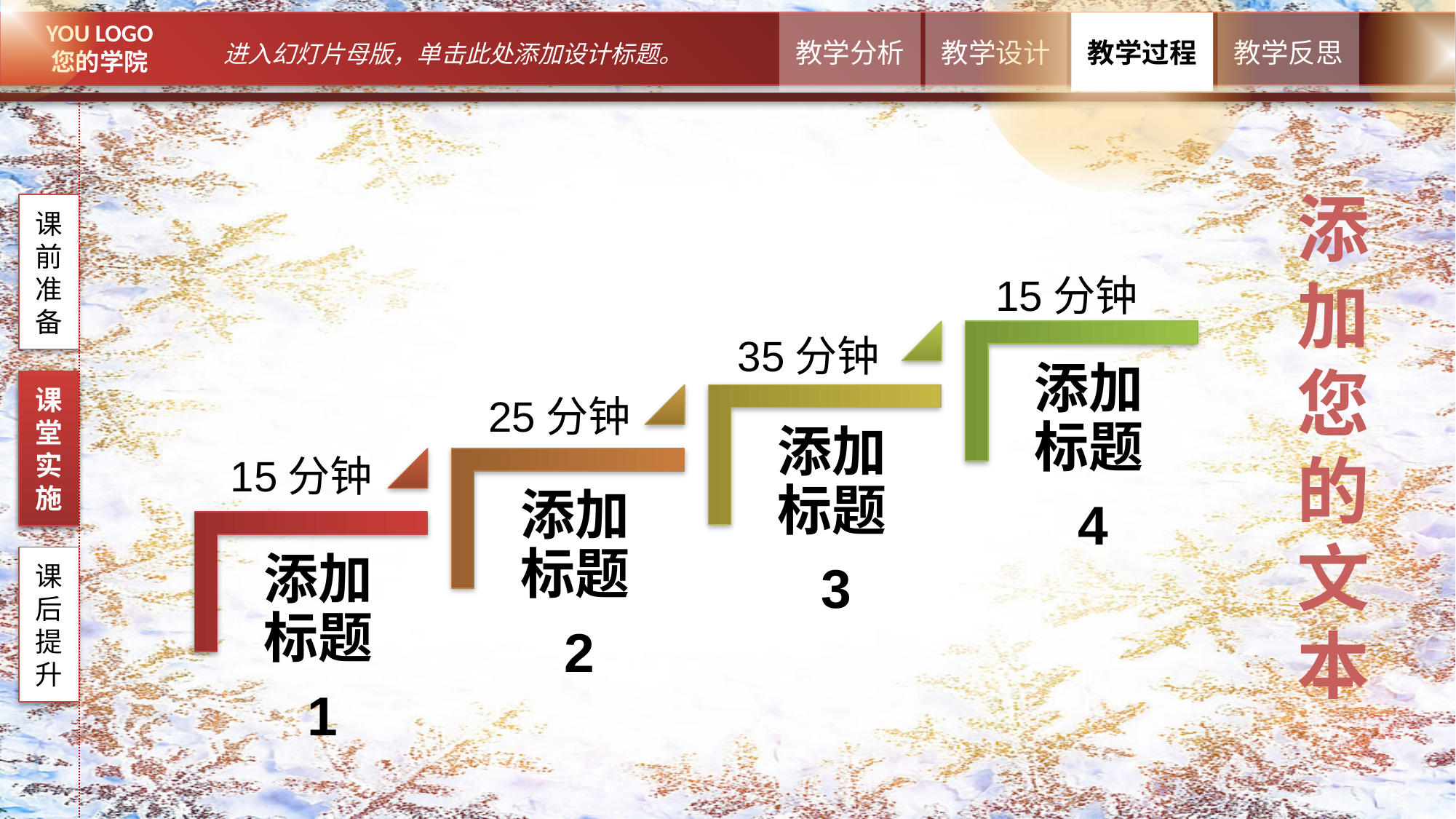

添加您的文本
课前准备
15分钟

添加标题
4

35分钟
课堂实施
课堂实施
25分钟

添加标题
3
15分钟

添加标题
2

添加标题
1
课后提升